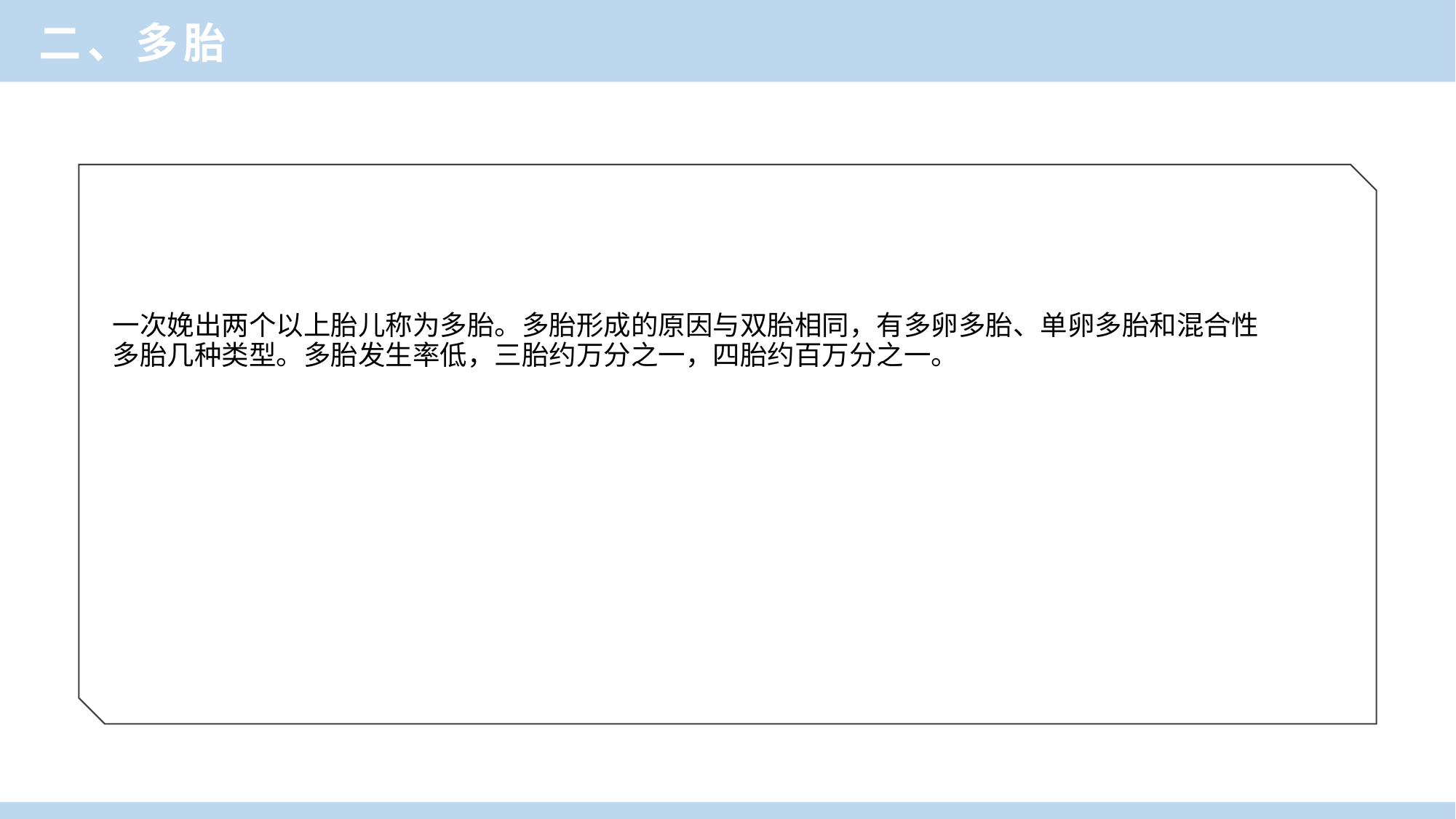

二、多胎

一次娩出两个以上胎儿称为多胎。多胎形成的原因与双胎相同，有多卵多胎、单卵多胎和混合性多胎几种类型。多胎发生率低，三胎约万分之一，四胎约百万分之一。